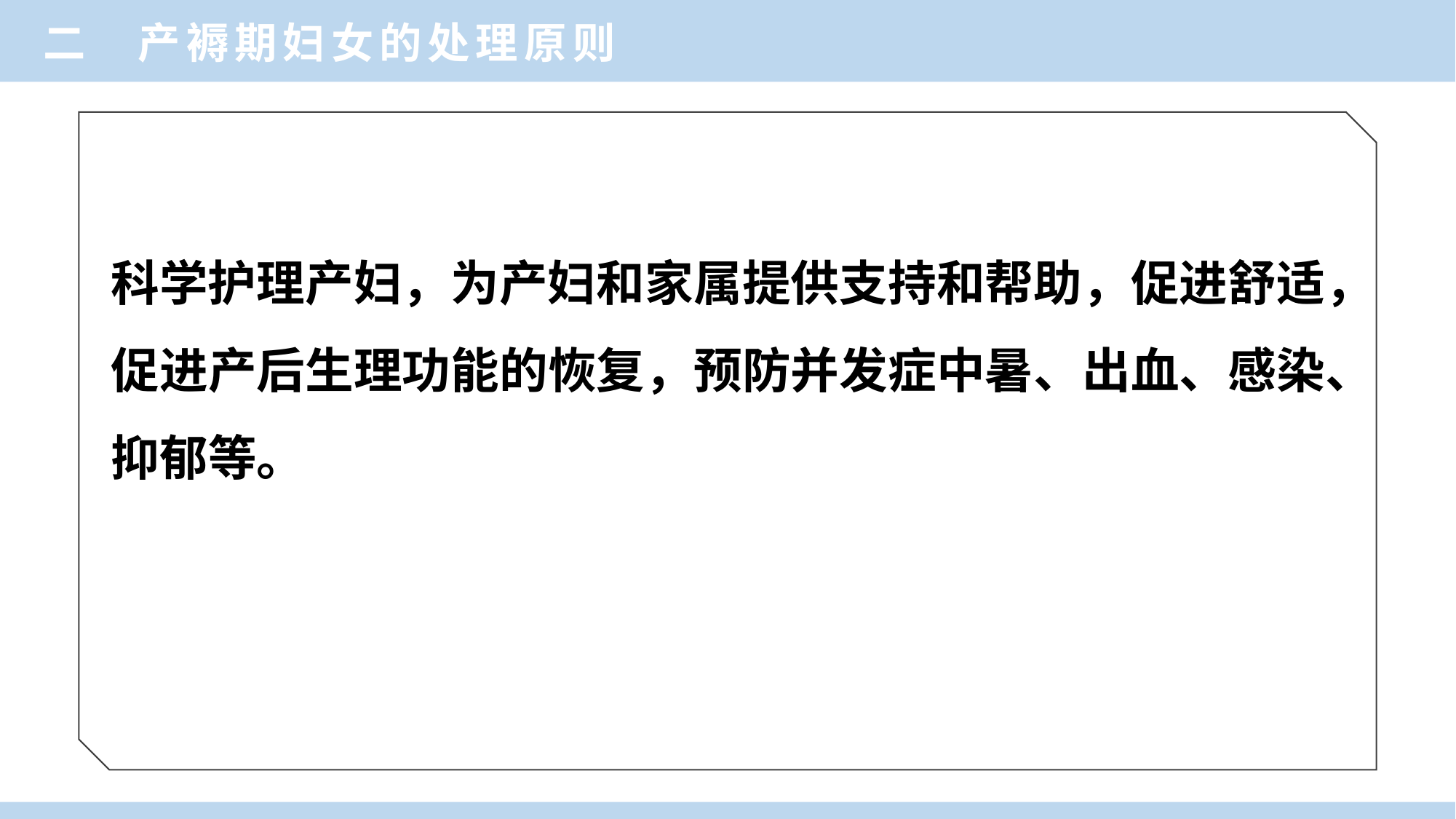

科学护理产妇，为产妇和家属提供支持和帮助，促进舒适，促进产后生理功能的恢复，预防并发症中暑、出血、感染、抑郁等。
二   产褥期妇女的处理原则